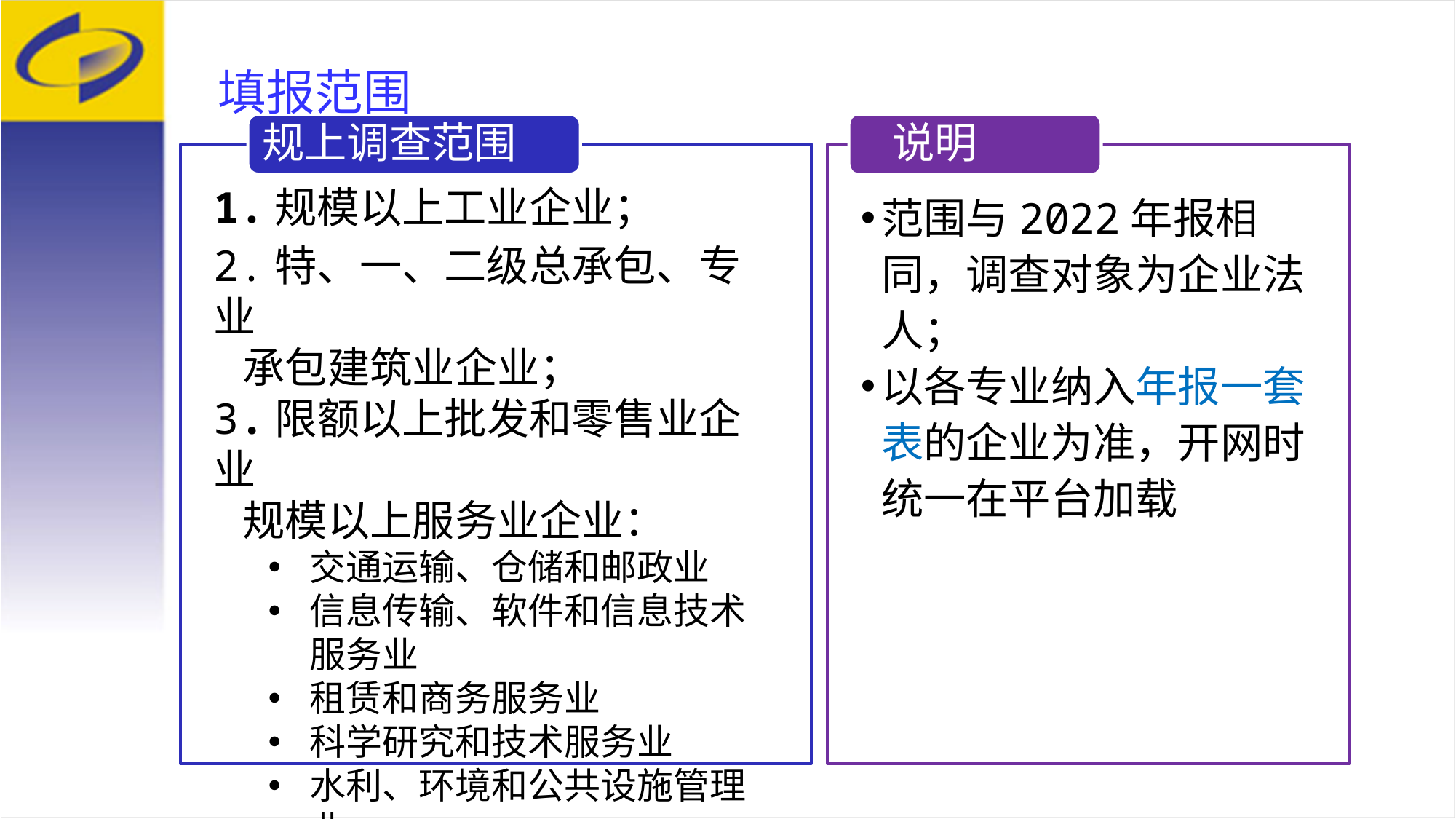

填报范围
规上调查范围
  说明
1.规模以上工业企业；
2.特、一、二级总承包、专业
  承包建筑业企业；
3.限额以上批发和零售业企业
  规模以上服务业企业：
交通运输、仓储和邮政业
信息传输、软件和信息技术服务业
租赁和商务服务业
科学研究和技术服务业
水利、环境和公共设施管理业
范围与2022年报相同，调查对象为企业法人；
以各专业纳入年报一套表的企业为准，开网时统一在平台加载
4